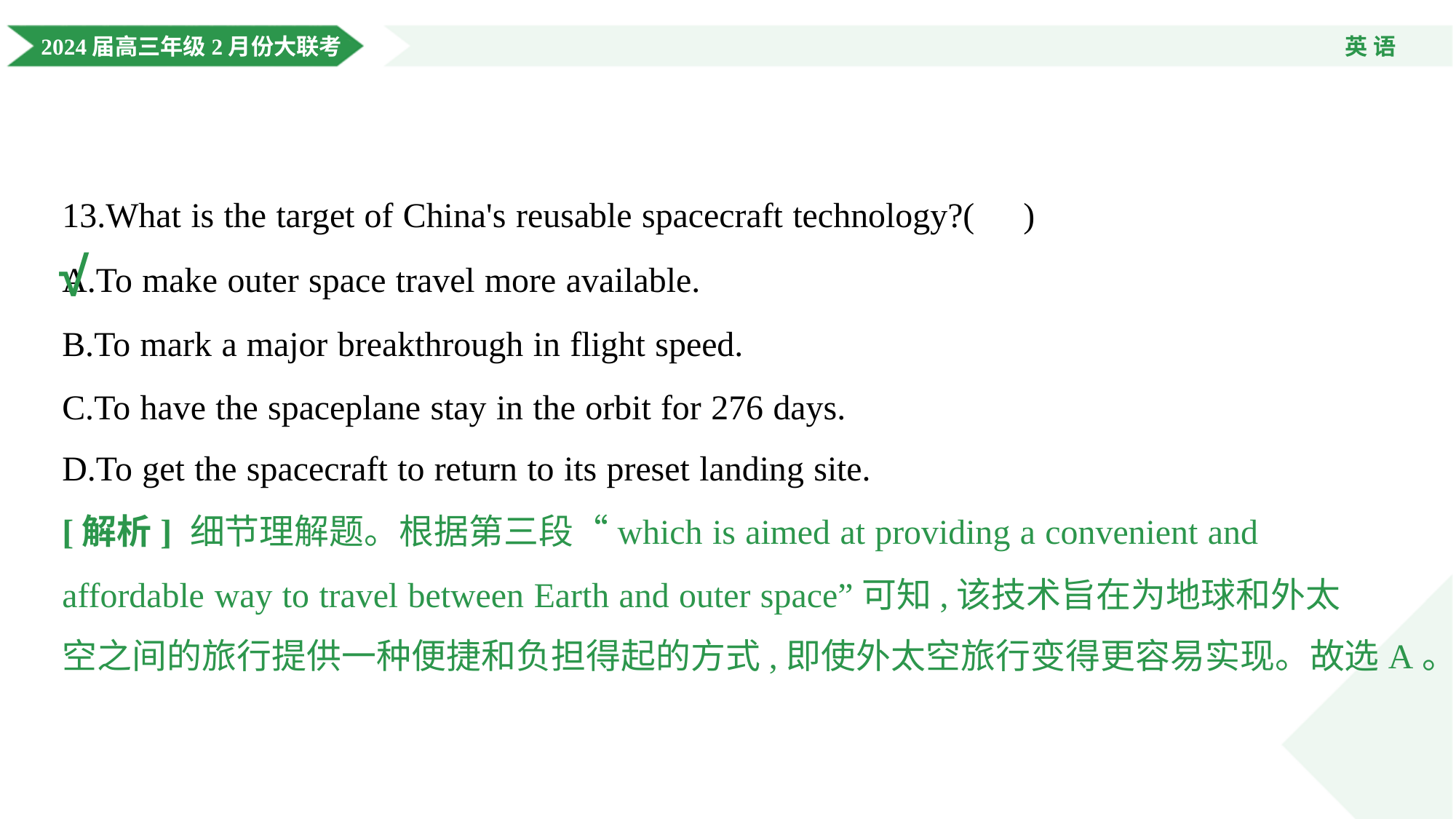

13.What is the target of China's reusable spacecraft technology?(     )
A.To make outer space travel more available.
B.To mark a major breakthrough in flight speed.
C.To have the spaceplane stay in the orbit for 276 days.
D.To get the spacecraft to return to its preset landing site.
√
[解析] 细节理解题。根据第三段“which is aimed at providing a convenient and
affordable way to travel between Earth and outer space”可知,该技术旨在为地球和外太
空之间的旅行提供一种便捷和负担得起的方式,即使外太空旅行变得更容易实现。故选A。